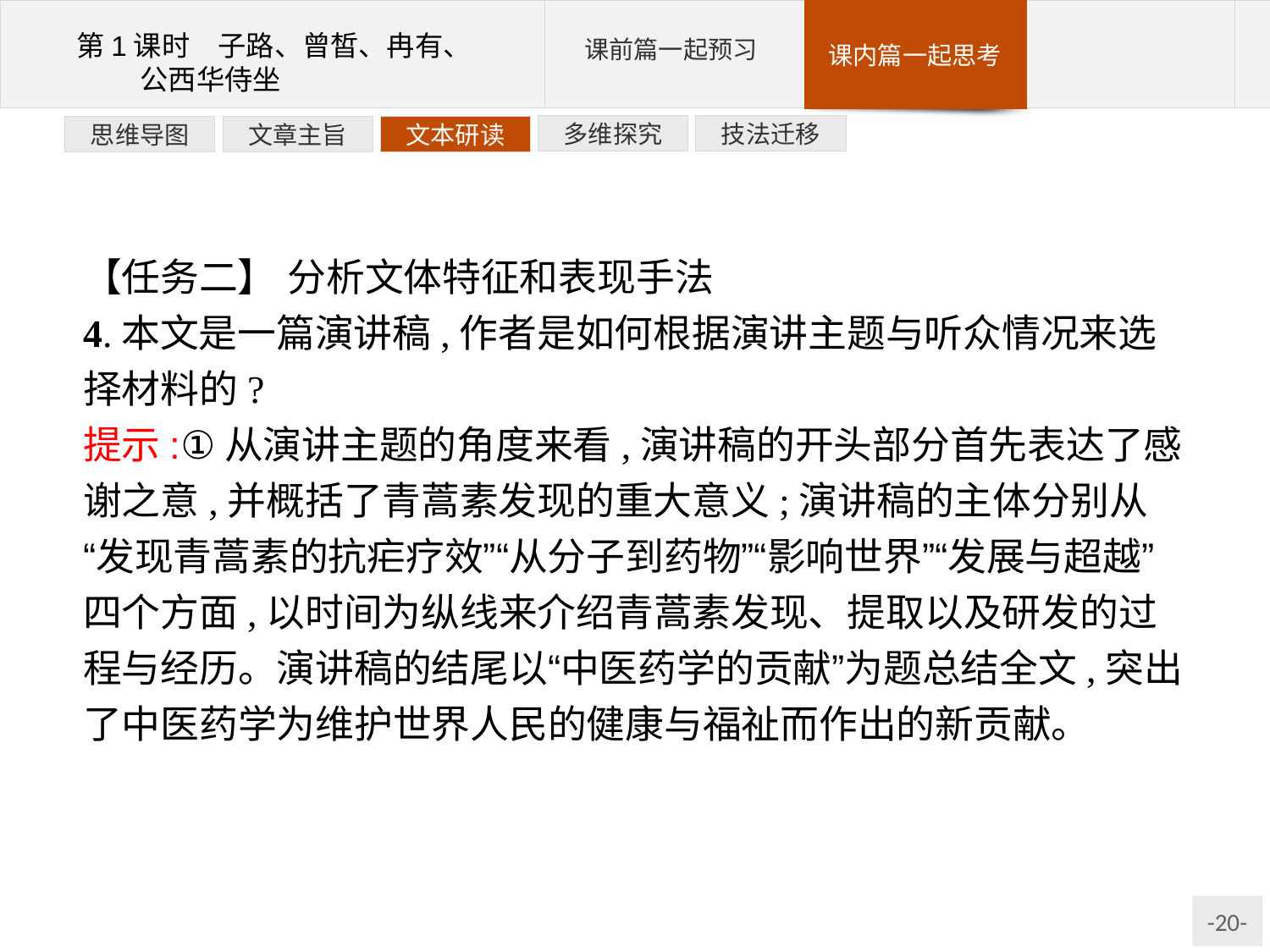

技法迁移
多维探究
文本研读
文章主旨
思维导图
【任务二】 分析文体特征和表现手法
4.本文是一篇演讲稿,作者是如何根据演讲主题与听众情况来选择材料的?
提示:①从演讲主题的角度来看,演讲稿的开头部分首先表达了感谢之意,并概括了青蒿素发现的重大意义;演讲稿的主体分别从“发现青蒿素的抗疟疗效”“从分子到药物”“影响世界”“发展与超越”四个方面,以时间为纵线来介绍青蒿素发现、提取以及研发的过程与经历。演讲稿的结尾以“中医药学的贡献”为题总结全文,突出了中医药学为维护世界人民的健康与福祉而作出的新贡献。